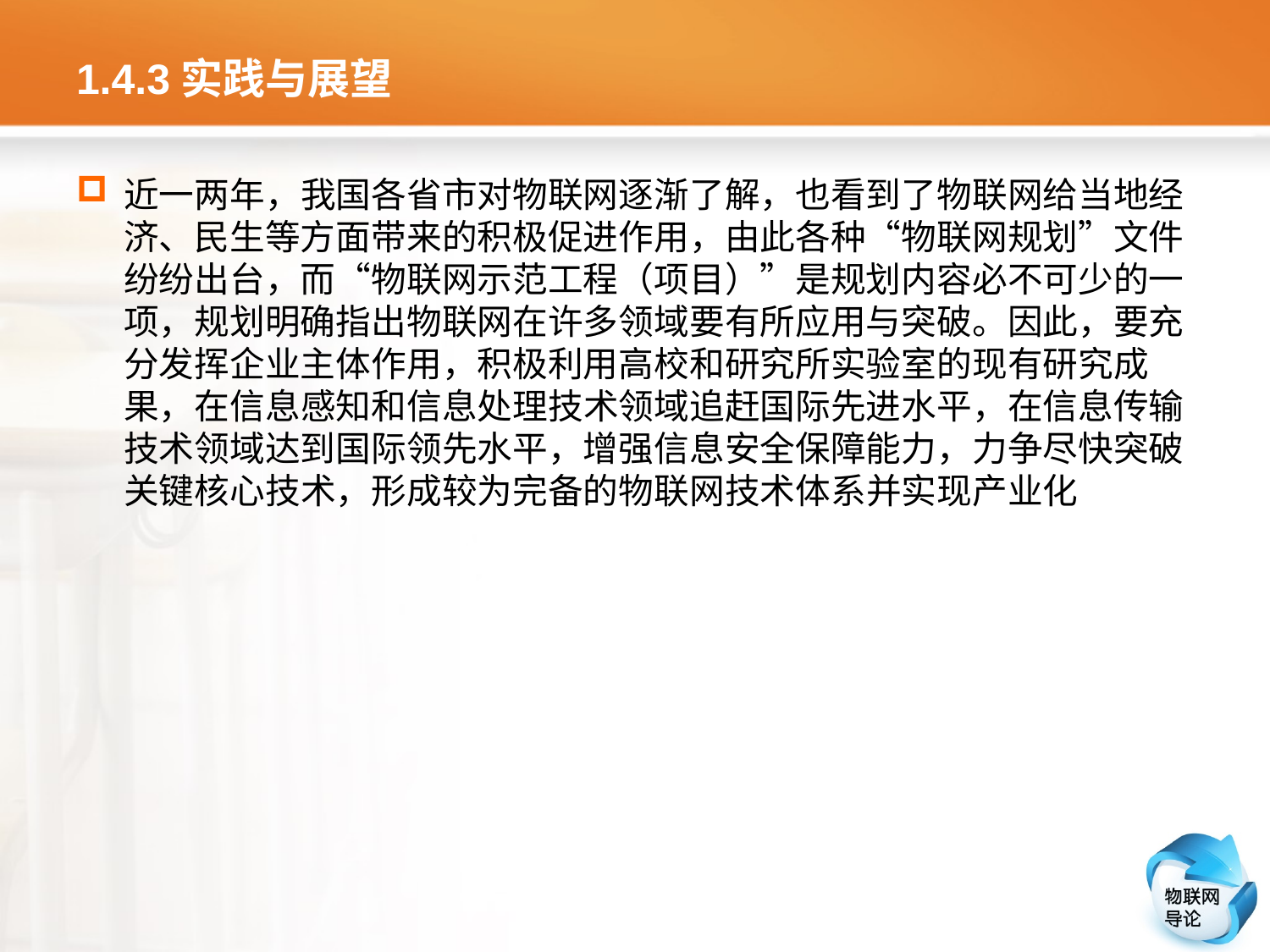

# 1.4.3实践与展望
近一两年，我国各省市对物联网逐渐了解，也看到了物联网给当地经济、民生等方面带来的积极促进作用，由此各种“物联网规划”文件纷纷出台，而“物联网示范工程（项目）”是规划内容必不可少的一项，规划明确指出物联网在许多领域要有所应用与突破。因此，要充分发挥企业主体作用，积极利用高校和研究所实验室的现有研究成果，在信息感知和信息处理技术领域追赶国际先进水平，在信息传输技术领域达到国际领先水平，增强信息安全保障能力，力争尽快突破关键核心技术，形成较为完备的物联网技术体系并实现产业化